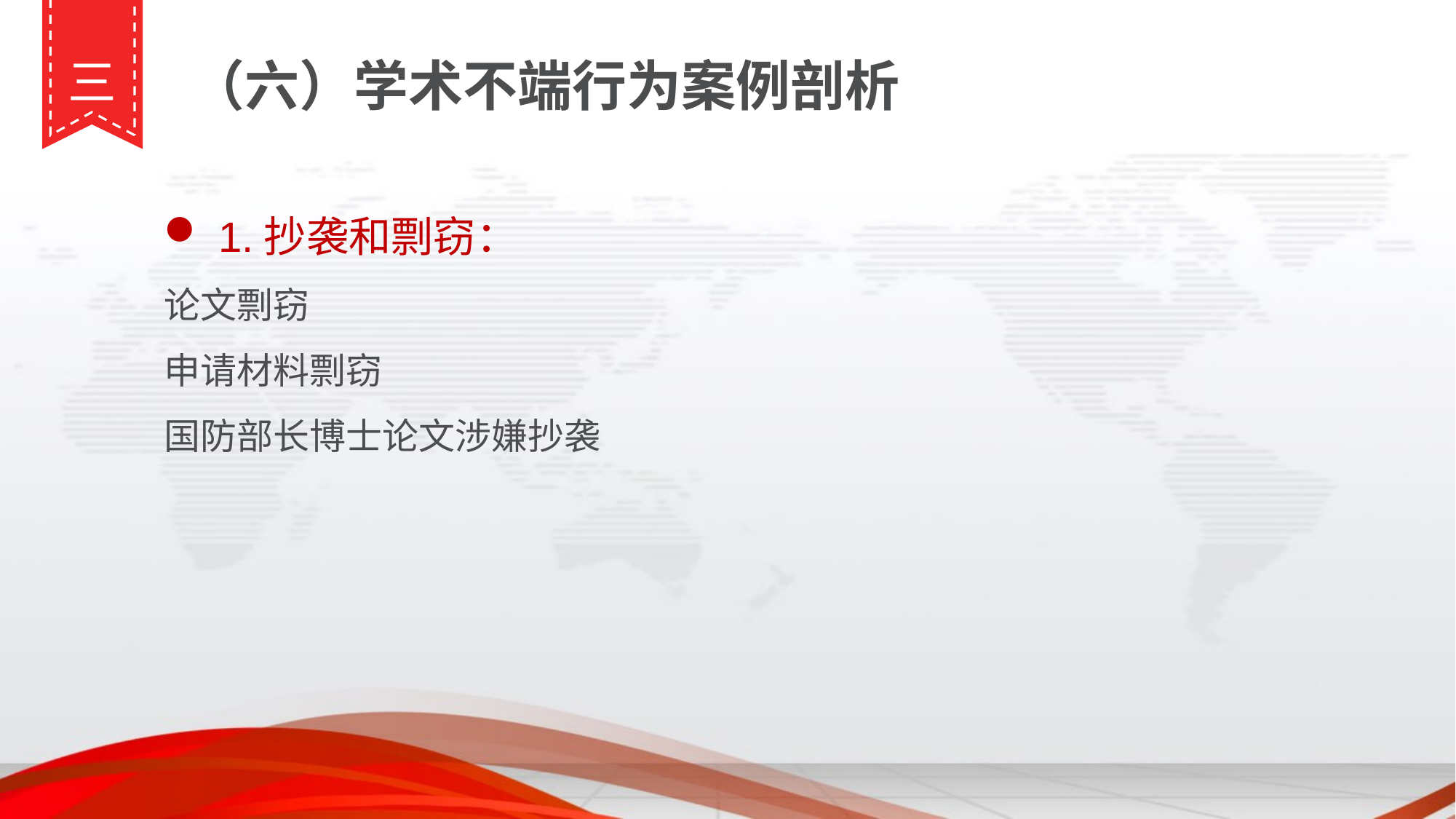

三
（六）学术不端行为案例剖析
1.抄袭和剽窃：
论文剽窃
申请材料剽窃
国防部长博士论文涉嫌抄袭